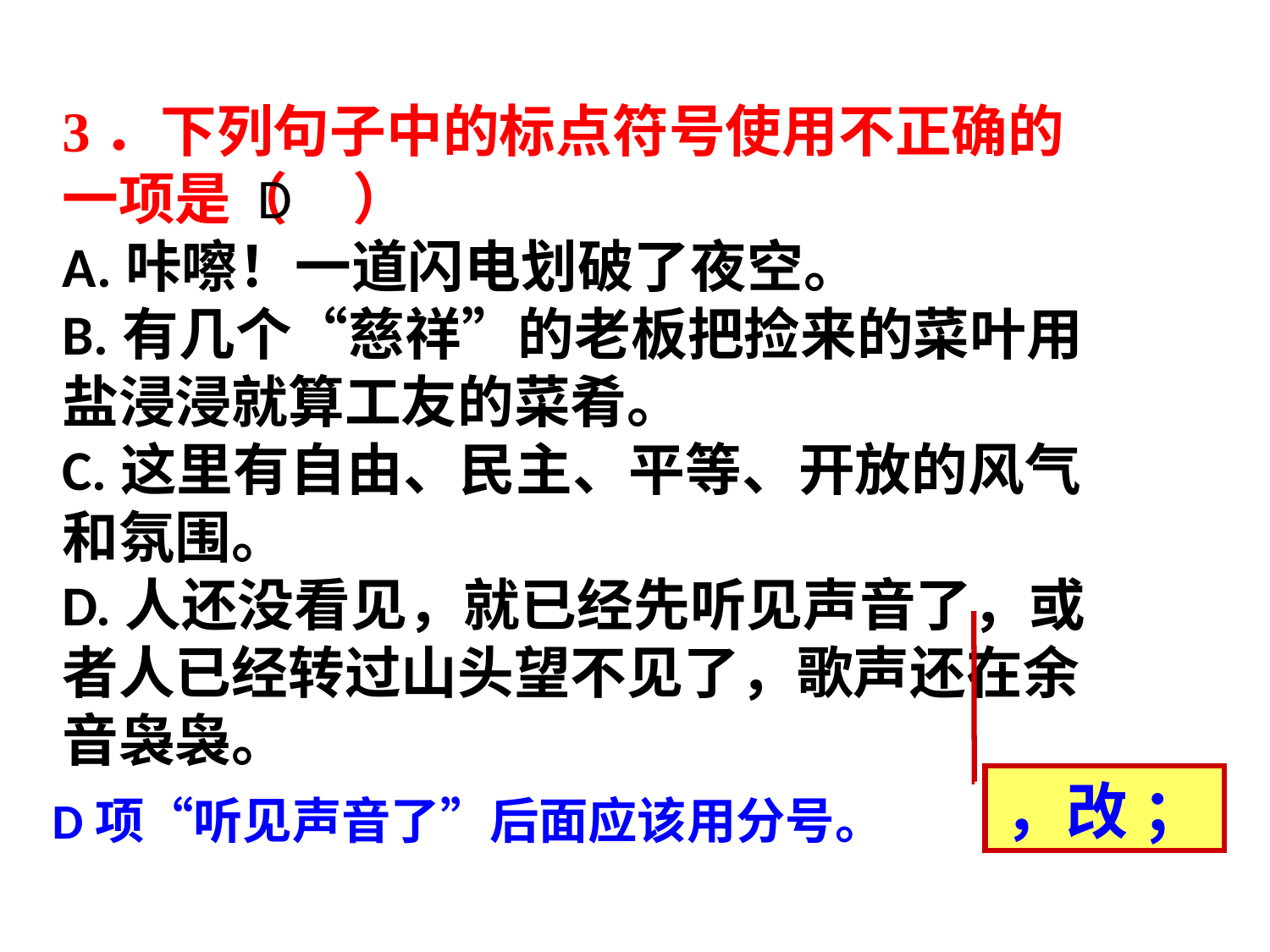

3．下列句子中的标点符号使用不正确的一项是（     ）
A.咔嚓！一道闪电划破了夜空。
B.有几个“慈祥”的老板把捡来的菜叶用盐浸浸就算工友的菜肴。
C.这里有自由、民主、平等、开放的风气和氛围。
D.人还没看见，就已经先听见声音了，或者人已经转过山头望不见了，歌声还在余音袅袅。

D
，改 ；
D项“听见声音了”后面应该用分号。